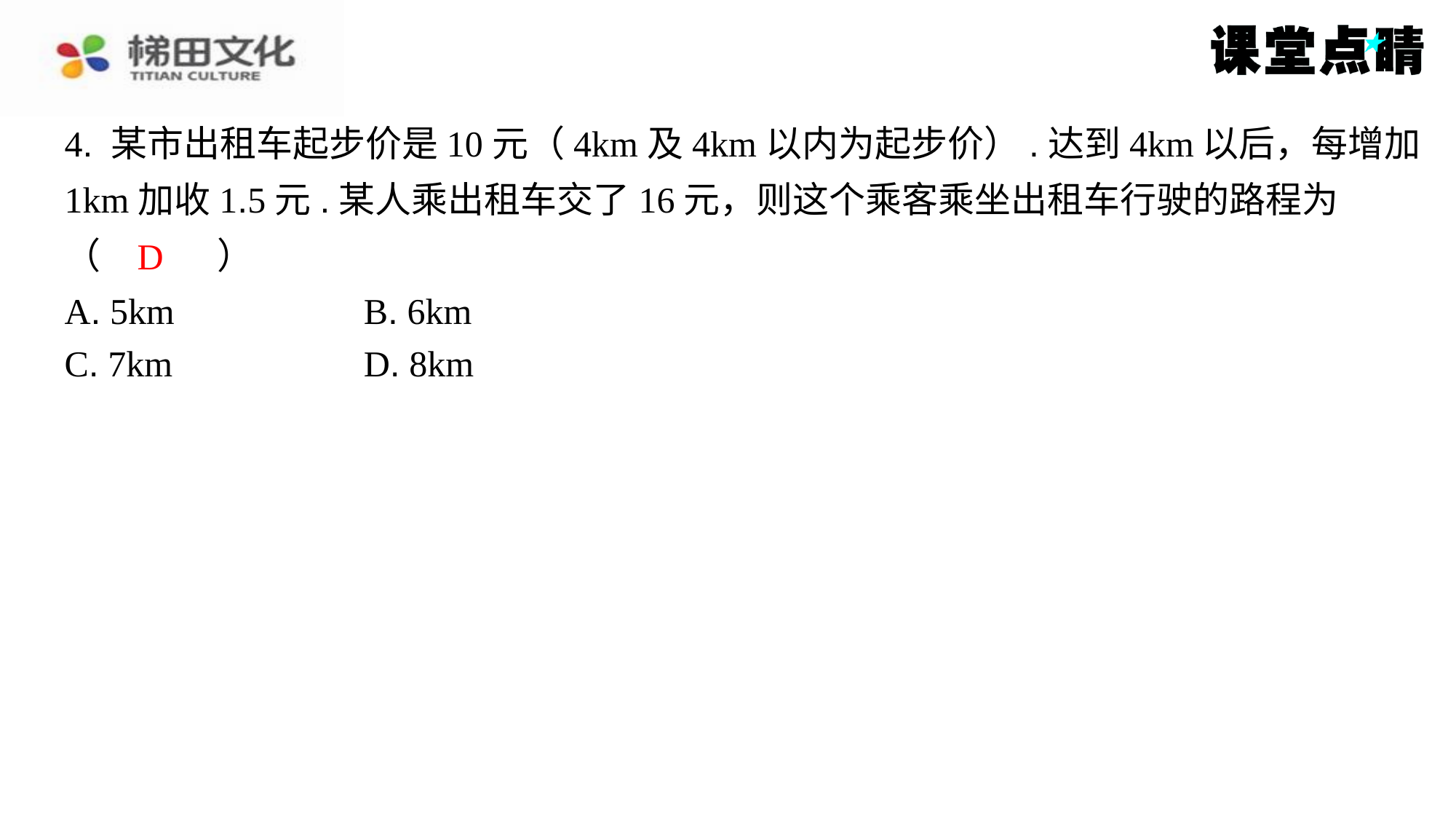

4. 某市出租车起步价是10元（4km及4km以内为起步价）.达到4km以后，每增加
1km加收1.5元.某人乘出租车交了16元，则这个乘客乘坐出租车行驶的路程为
（　D　）
D
| A. 5km | B. 6km |
| --- | --- |
| C. 7km | D. 8km |